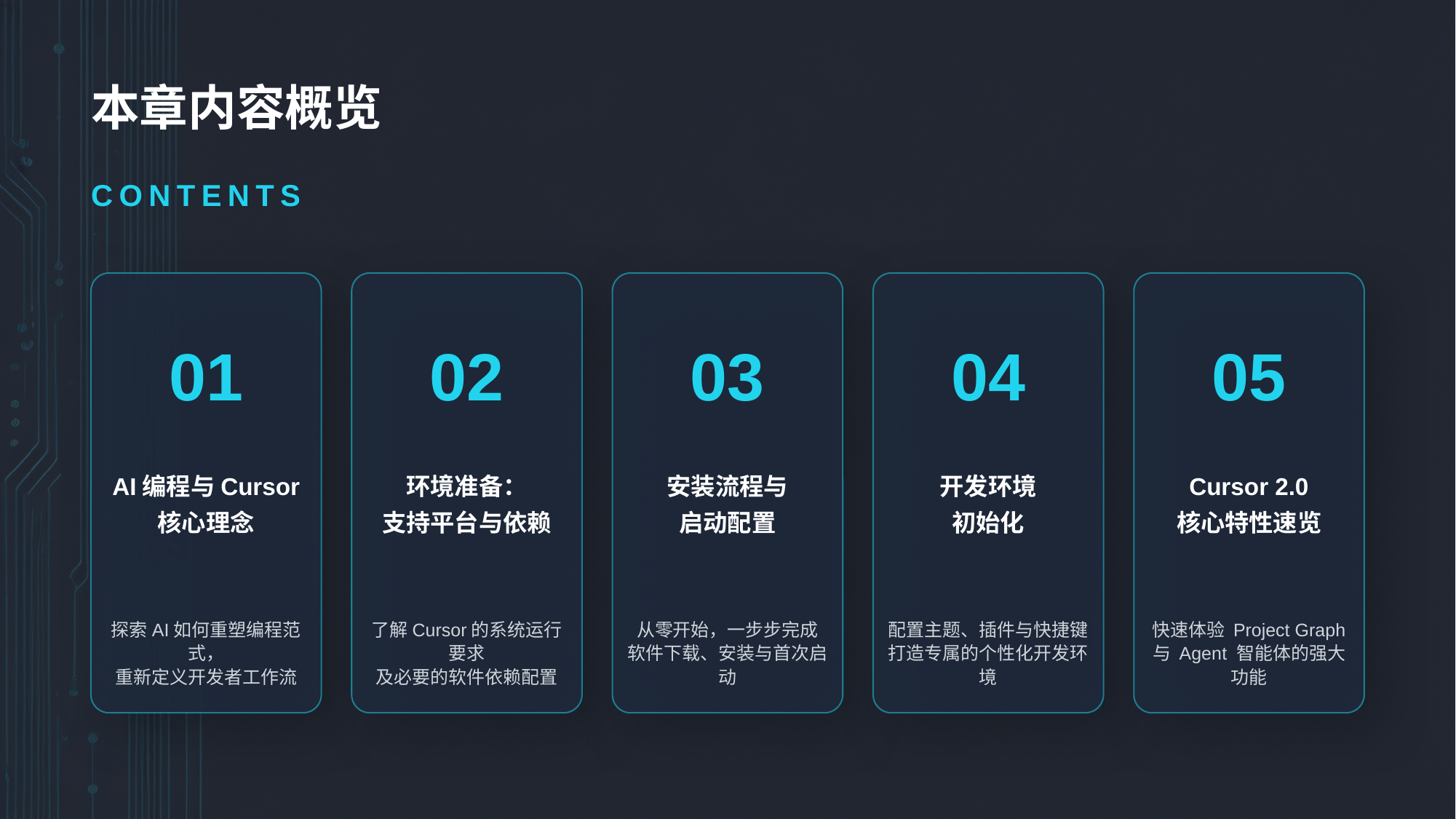

本章内容概览
CONTENTS

01
02
03
04
05
AI编程与Cursor
核心理念
环境准备：
支持平台与依赖
安装流程与
启动配置
开发环境
初始化
Cursor 2.0
核心特性速览
探索AI如何重塑编程范式，
重新定义开发者工作流
了解Cursor的系统运行要求
及必要的软件依赖配置
从零开始，一步步完成
软件下载、安装与首次启动
配置主题、插件与快捷键
打造专属的个性化开发环境
快速体验 Project Graph
与 Agent 智能体的强大功能